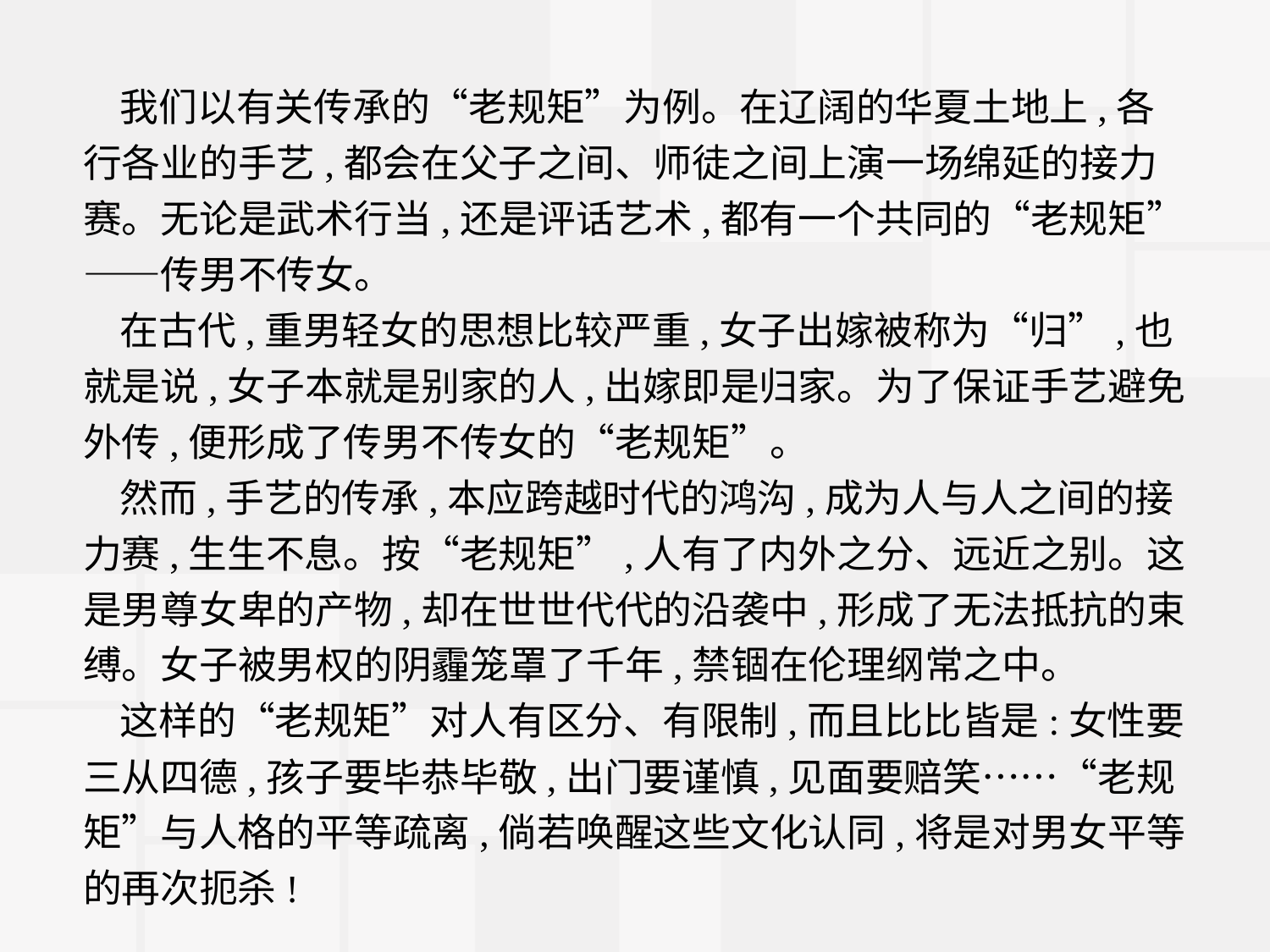

我们以有关传承的“老规矩”为例。在辽阔的华夏土地上,各行各业的手艺,都会在父子之间、师徒之间上演一场绵延的接力赛。无论是武术行当,还是评话艺术,都有一个共同的“老规矩”——传男不传女。
在古代,重男轻女的思想比较严重,女子出嫁被称为“归”,也就是说,女子本就是别家的人,出嫁即是归家。为了保证手艺避免外传,便形成了传男不传女的“老规矩”。
然而,手艺的传承,本应跨越时代的鸿沟,成为人与人之间的接力赛,生生不息。按“老规矩”,人有了内外之分、远近之别。这是男尊女卑的产物,却在世世代代的沿袭中,形成了无法抵抗的束缚。女子被男权的阴霾笼罩了千年,禁锢在伦理纲常之中。
这样的“老规矩”对人有区分、有限制,而且比比皆是:女性要三从四德,孩子要毕恭毕敬,出门要谨慎,见面要赔笑……“老规矩”与人格的平等疏离,倘若唤醒这些文化认同,将是对男女平等的再次扼杀!